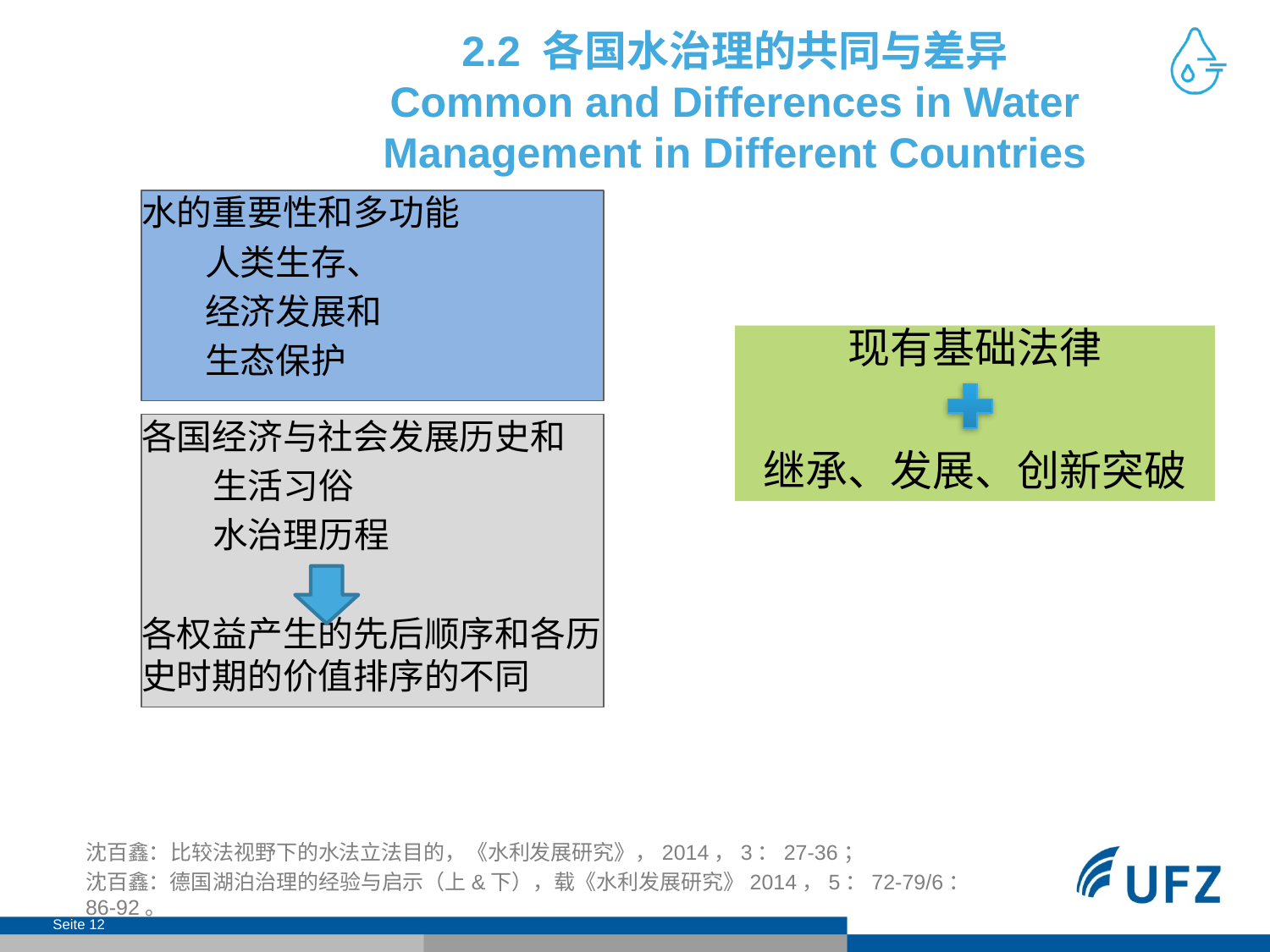

# 2.2 各国水治理的共同与差异 Common and Differences in Water Management in Different Countries
水的重要性和多功能
人类生存、
经济发展和
生态保护
现有基础法律

继承、发展、创新突破

各国经济与社会发展历史和
        生活习俗
        水治理历程

各权益产生的先后顺序和各历史时期的价值排序的不同

沈百鑫：比较法视野下的水法立法目的，《水利发展研究》，2014，3：27-36；
沈百鑫：德国湖泊治理的经验与启示（上&下），载《水利发展研究》2014，5：72-79/6：86-92。
Seite 12